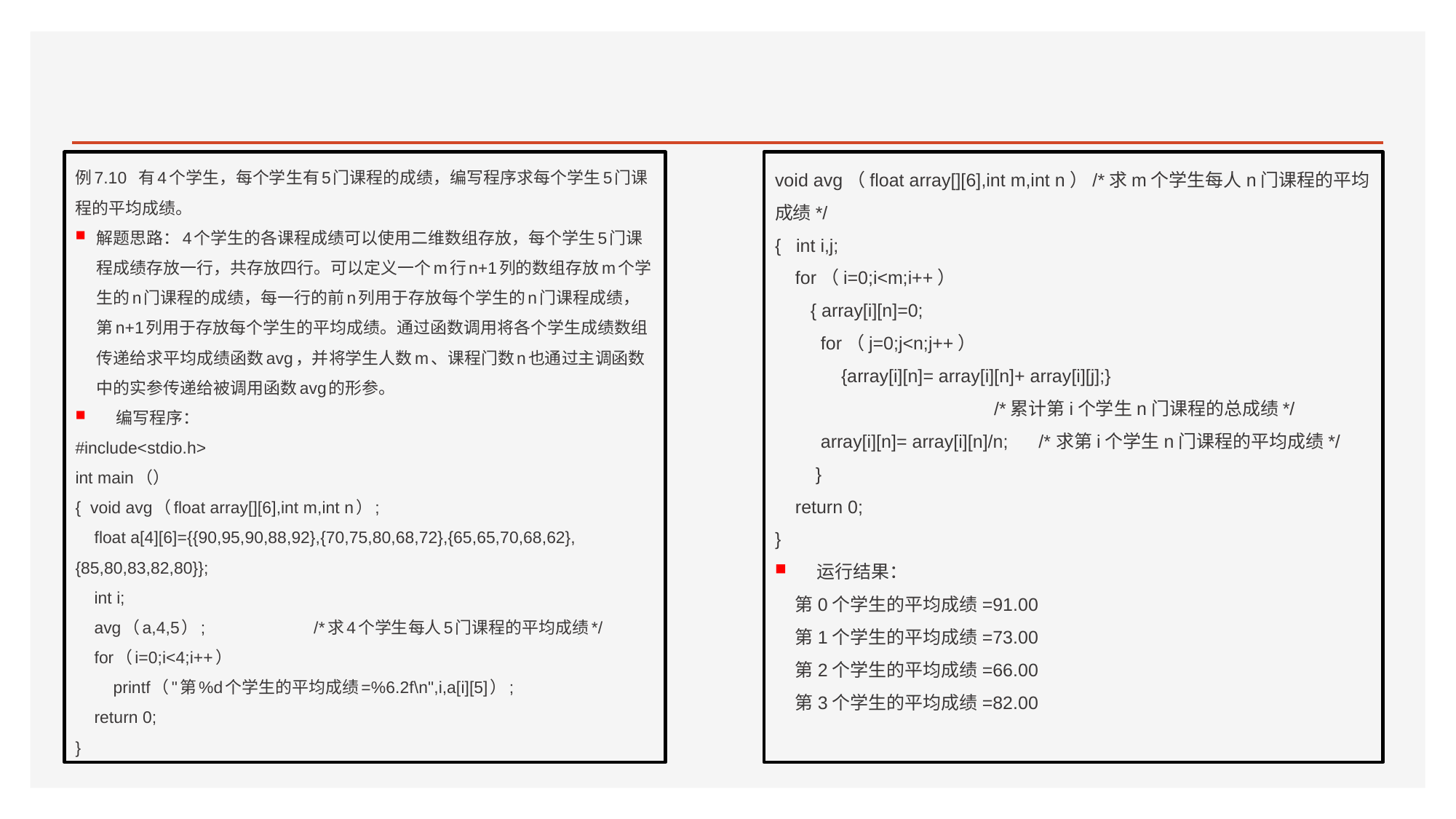

#
例7.10  有4个学生，每个学生有5门课程的成绩，编写程序求每个学生5门课程的平均成绩。
解题思路：4个学生的各课程成绩可以使用二维数组存放，每个学生5门课程成绩存放一行，共存放四行。可以定义一个m行n+1列的数组存放m个学生的n门课程的成绩，每一行的前n列用于存放每个学生的n门课程成绩，第n+1列用于存放每个学生的平均成绩。通过函数调用将各个学生成绩数组传递给求平均成绩函数avg，并将学生人数m、课程门数n也通过主调函数中的实参传递给被调用函数avg的形参。
编写程序：
#include<stdio.h>
int main（）
{  void avg（float array[][6],int m,int n）;
    float a[4][6]={{90,95,90,88,92},{70,75,80,68,72},{65,65,70,68,62},{85,80,83,82,80}};
    int i;
    avg（a,4,5）;                       /*求4个学生每人5门课程的平均成绩*/
    for（i=0;i<4;i++）
        printf（"第%d个学生的平均成绩=%6.2f\n",i,a[i][5]）;
    return 0;
}
void avg（float array[][6],int m,int n）/*求m个学生每人n门课程的平均成绩*/
{   int i,j;
    for（i=0;i<m;i++）
       { array[i][n]=0;
         for（j=0;j<n;j++）
             {array[i][n]= array[i][n]+ array[i][j];}
                                           /*累计第i个学生n门课程的总成绩*/
         array[i][n]= array[i][n]/n;      /*求第i个学生n门课程的平均成绩*/
        }
    return 0;
}
    运行结果：
    第0个学生的平均成绩=91.00
    第1个学生的平均成绩=73.00
    第2个学生的平均成绩=66.00
    第3个学生的平均成绩=82.00